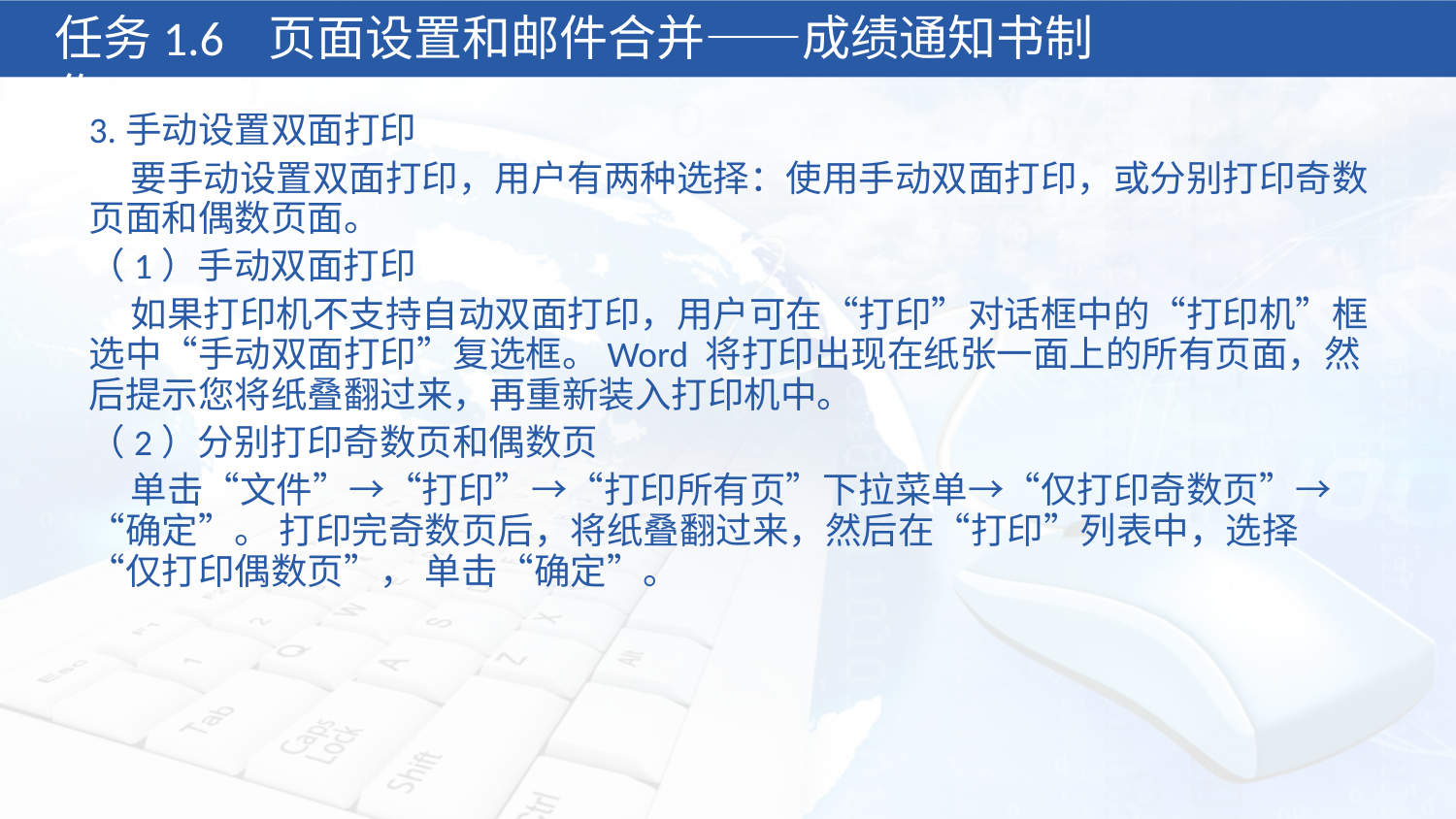

任务1.6   页面设置和邮件合并——成绩通知书制作
3.手动设置双面打印
    要手动设置双面打印，用户有两种选择：使用手动双面打印，或分别打印奇数页面和偶数页面。
（1）手动双面打印
    如果打印机不支持自动双面打印，用户可在“打印”对话框中的“打印机”框选中“手动双面打印”复选框。Word 将打印出现在纸张一面上的所有页面，然后提示您将纸叠翻过来，再重新装入打印机中。
（2）分别打印奇数页和偶数页
    单击“文件”→“打印”→“打印所有页”下拉菜单→“仅打印奇数页”→“确定”。 打印完奇数页后，将纸叠翻过来，然后在“打印”列表中，选择“仅打印偶数页”， 单击“确定”。